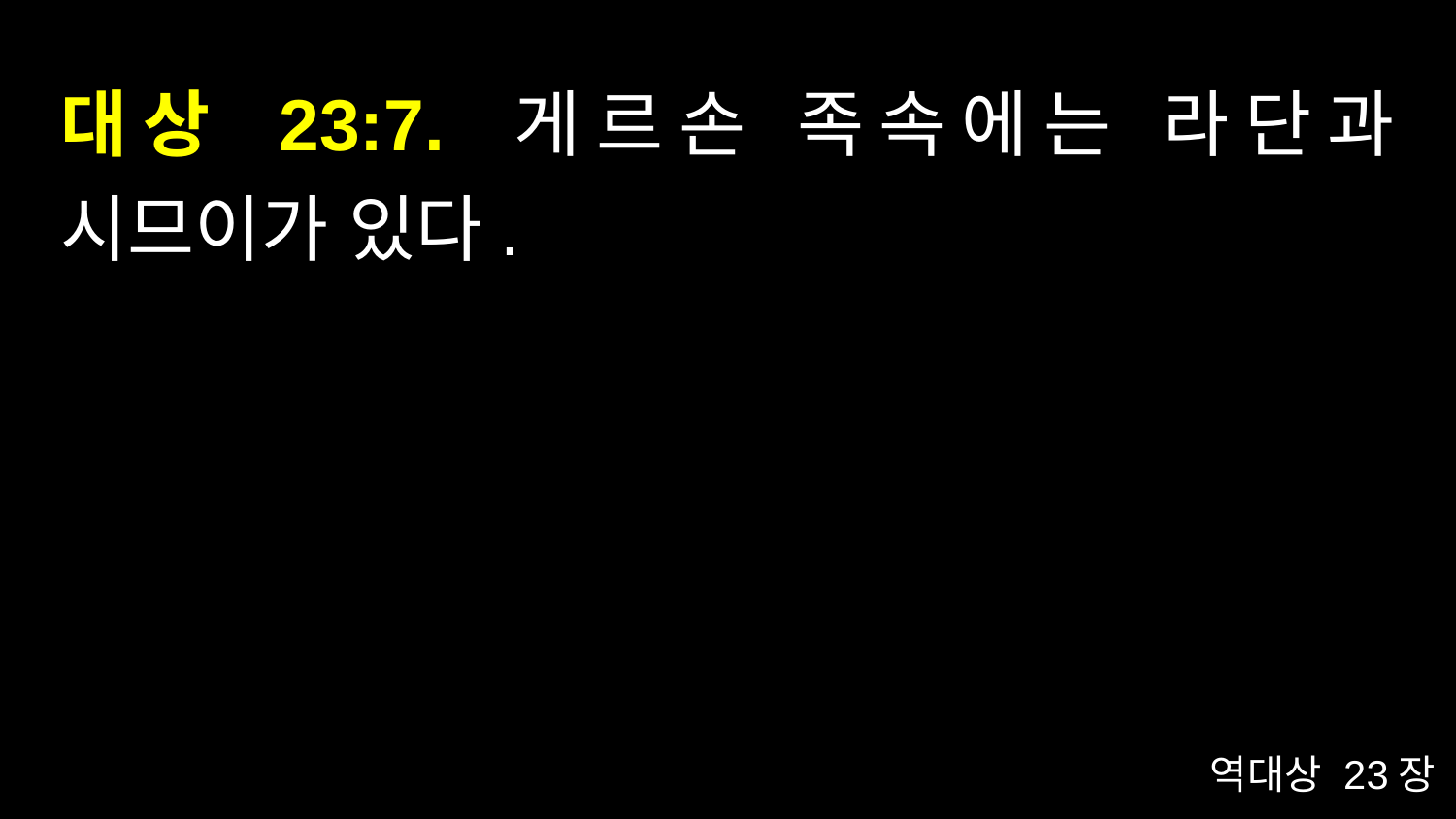

# 대상 23:7. 게르손 족속에는 라단과 시므이가 있다.
역대상 23장